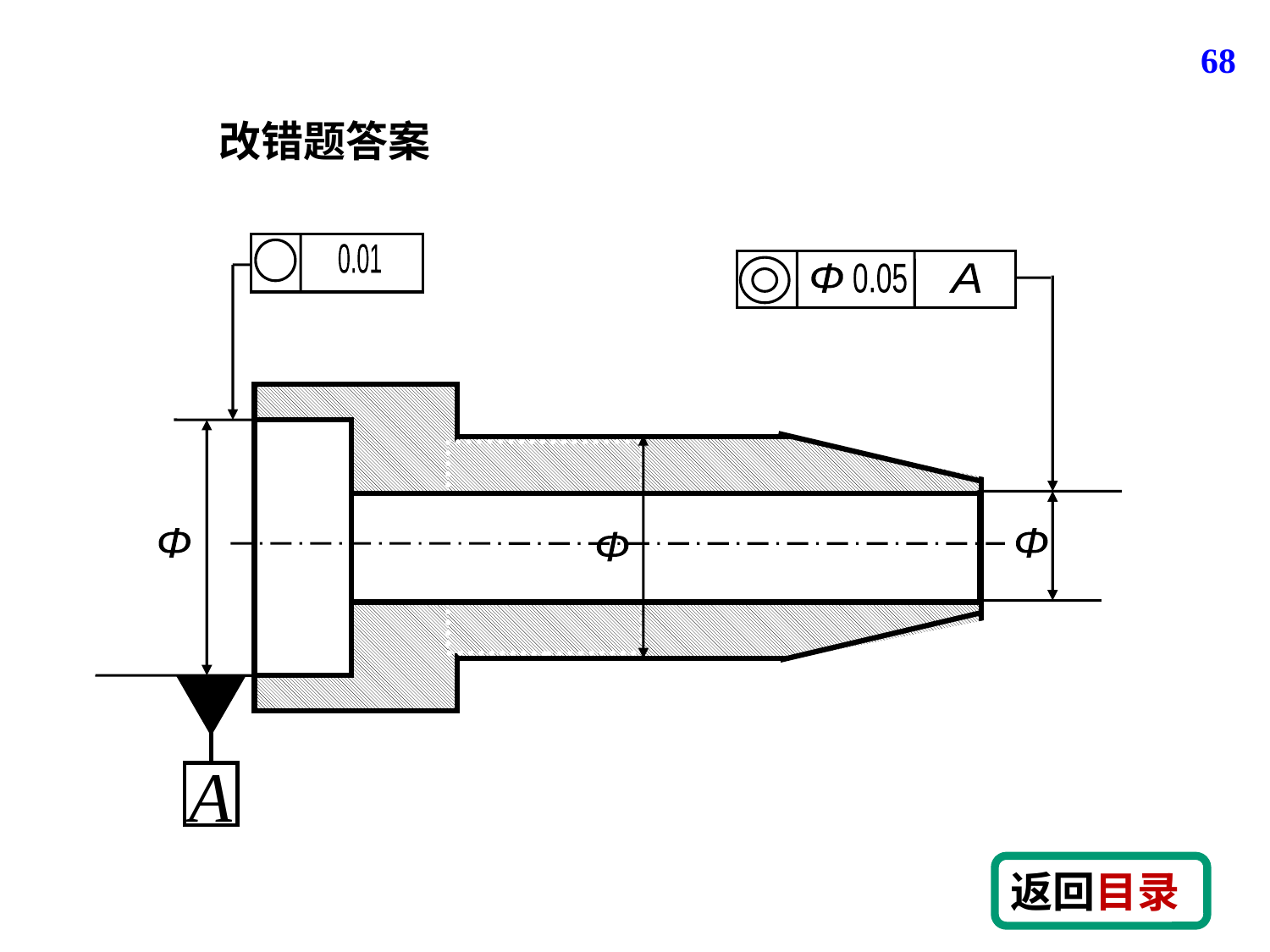

68
改错题答案

0.01

Ф
0.05
A

Ф
Ф
Ф

A
返回目录